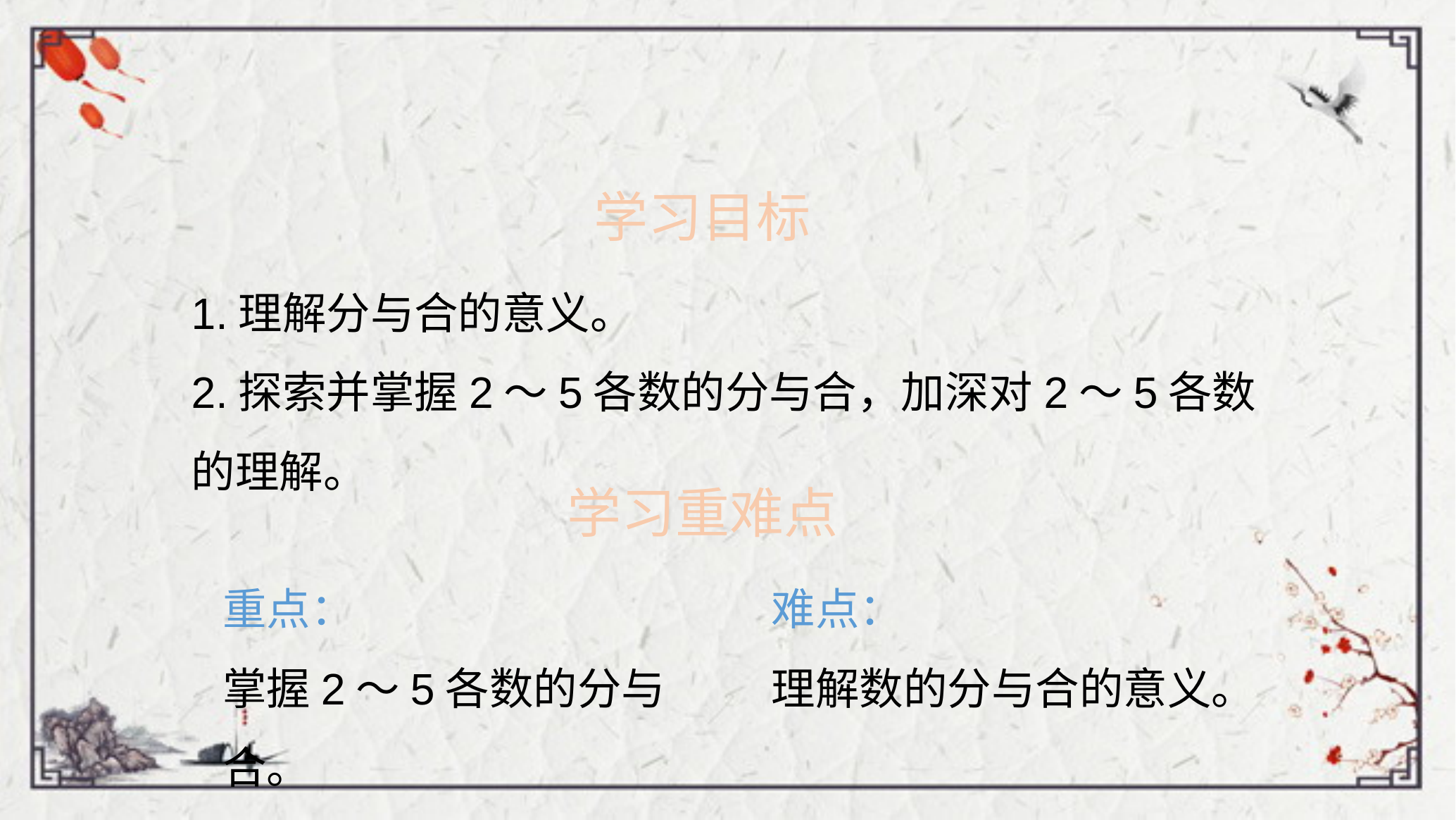

学习目标
1.理解分与合的意义。
2.探索并掌握2～5各数的分与合，加深对2～5各数的理解。
学习重难点
重点：
掌握2～5各数的分与合。
难点：
理解数的分与合的意义。